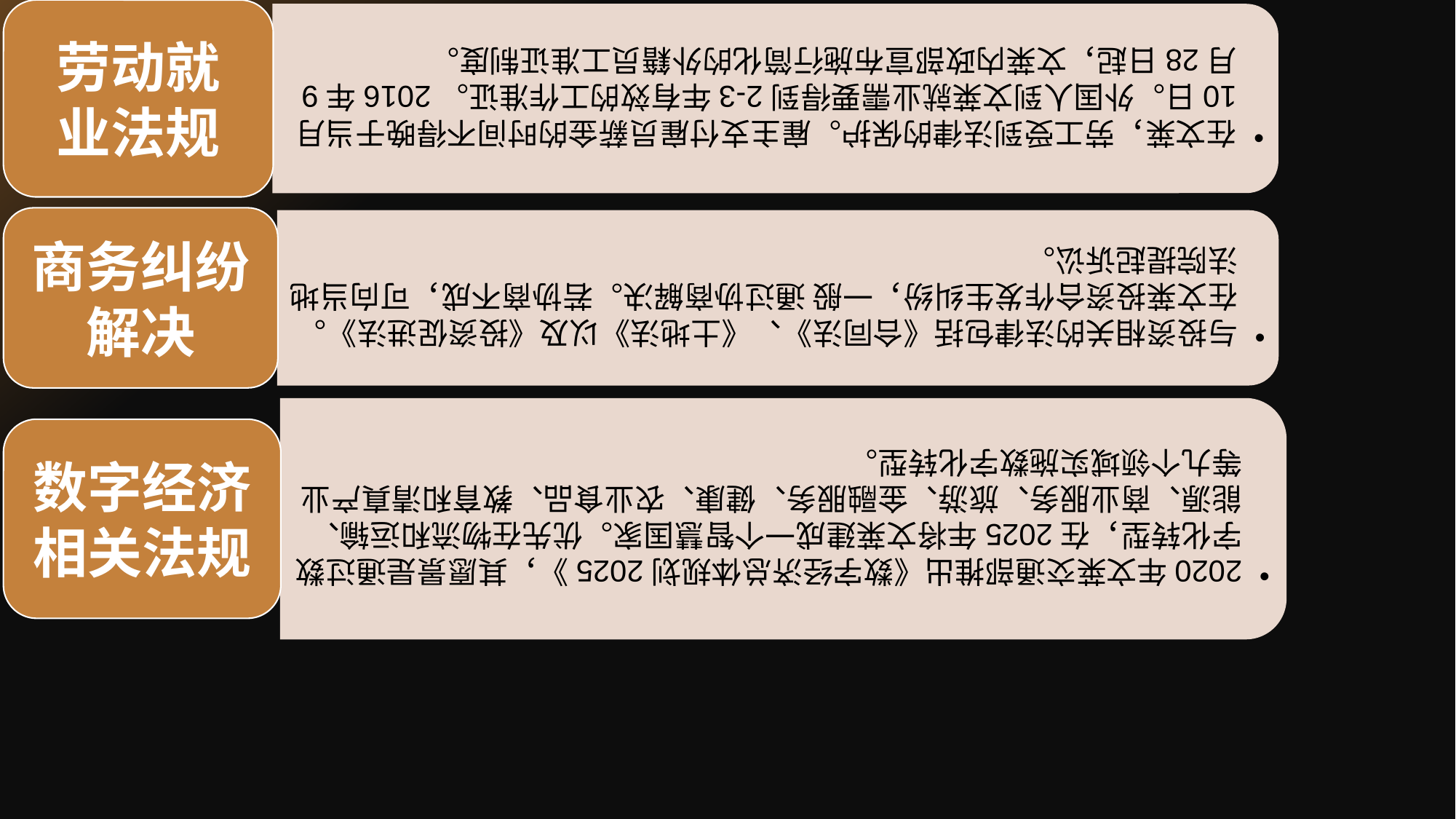

# 三、法律环境
在文莱，劳工受到法律的保护。雇主支付雇员薪金的时间不得晚于当月10日。外国人到文莱就业需要得到2-3年有效的工作准证。2016年9月28日起，文莱内政部宣布施行简化的外籍员工准证制度。
劳动就业法规
与投资相关的法律包括《合同法》、《土地法》以及《投资促进法》。在文莱投资合作发生纠纷，一般 通过协商解决。若协商不成，可向当地法院提起诉讼。
商务纠纷解决
2020年文莱交通部推出《数字经济总体规划2025》，其愿景是通过数字化转型，在2025年将文莱建成一个智慧国家。优先在物流和运输、能源、商业服务、旅游、金融服务、健康、农业食品、教育和清真产业等九个领域实施数字化转型。
数字经济相关法规